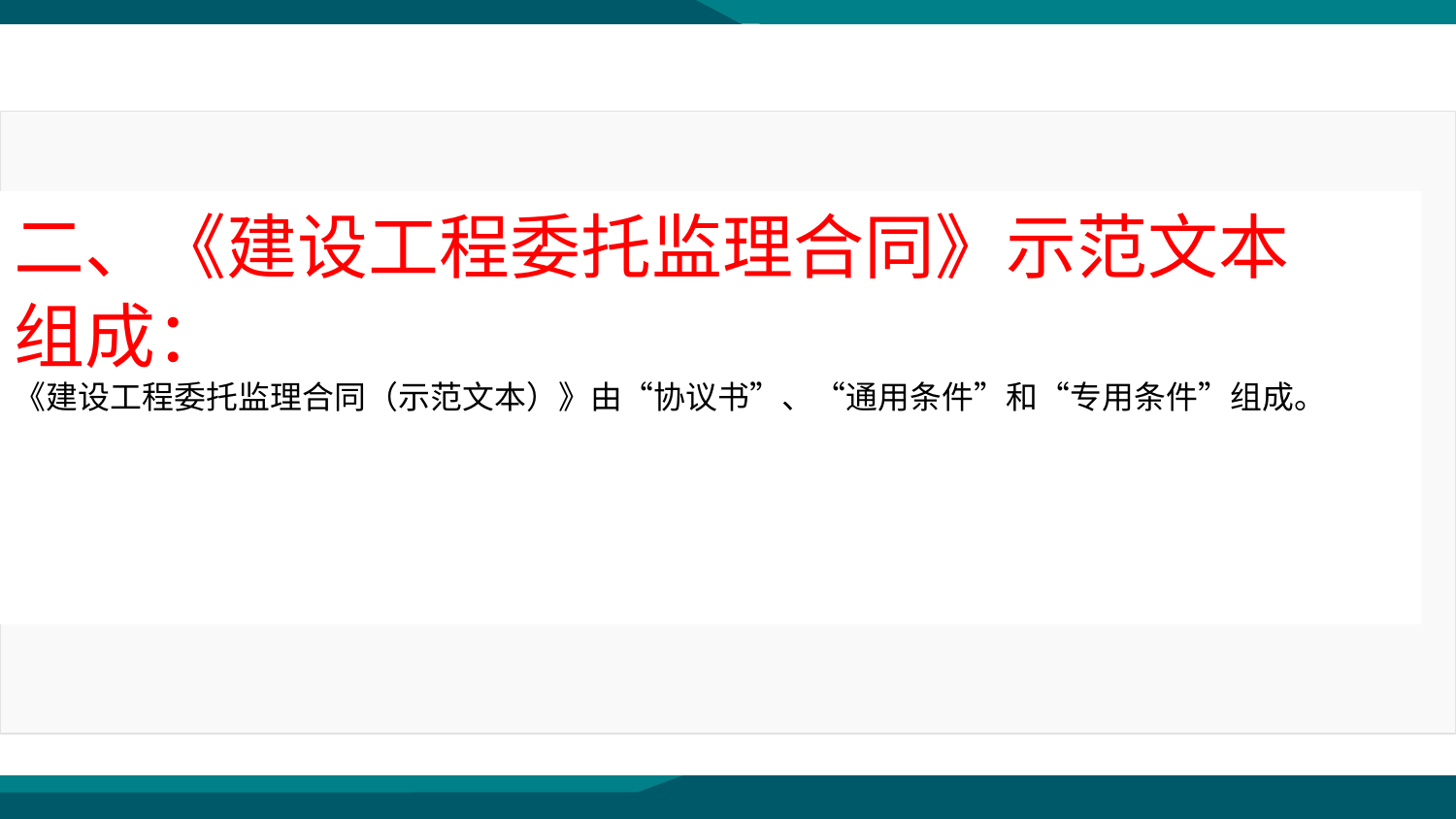

二、《建设工程委托监理合同》示范文本
组成：
《建设工程委托监理合同（示范文本）》由“协议书”、“通用条件”和“专用条件”组成。